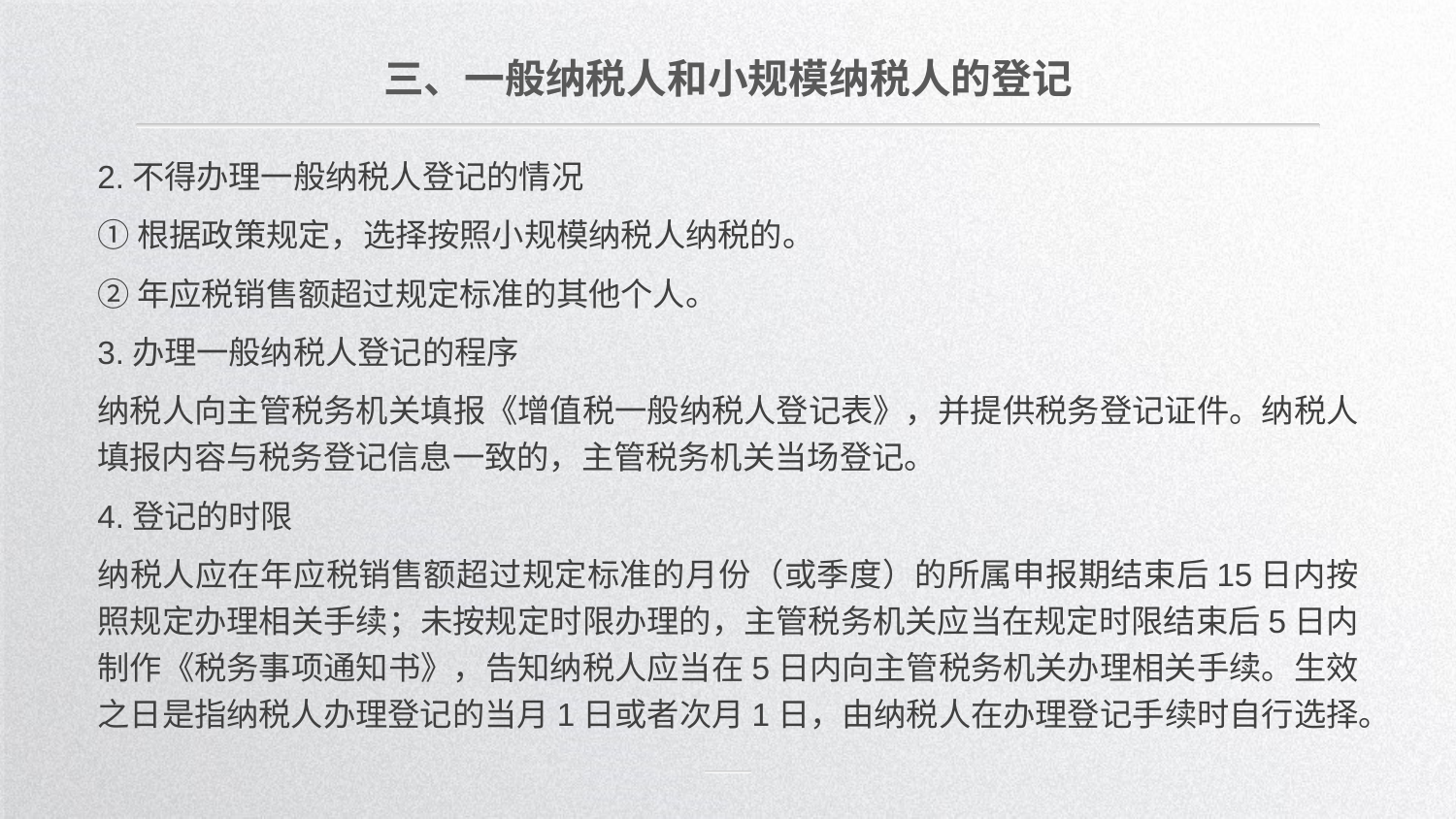

三、一般纳税人和小规模纳税人的登记
2.不得办理一般纳税人登记的情况
①根据政策规定，选择按照小规模纳税人纳税的。
②年应税销售额超过规定标准的其他个人。
3.办理一般纳税人登记的程序
纳税人向主管税务机关填报《增值税一般纳税人登记表》，并提供税务登记证件。纳税人填报内容与税务登记信息一致的，主管税务机关当场登记。
4.登记的时限
纳税人应在年应税销售额超过规定标准的月份（或季度）的所属申报期结束后15日内按照规定办理相关手续；未按规定时限办理的，主管税务机关应当在规定时限结束后5日内制作《税务事项通知书》，告知纳税人应当在5日内向主管税务机关办理相关手续。生效之日是指纳税人办理登记的当月1日或者次月1日，由纳税人在办理登记手续时自行选择。